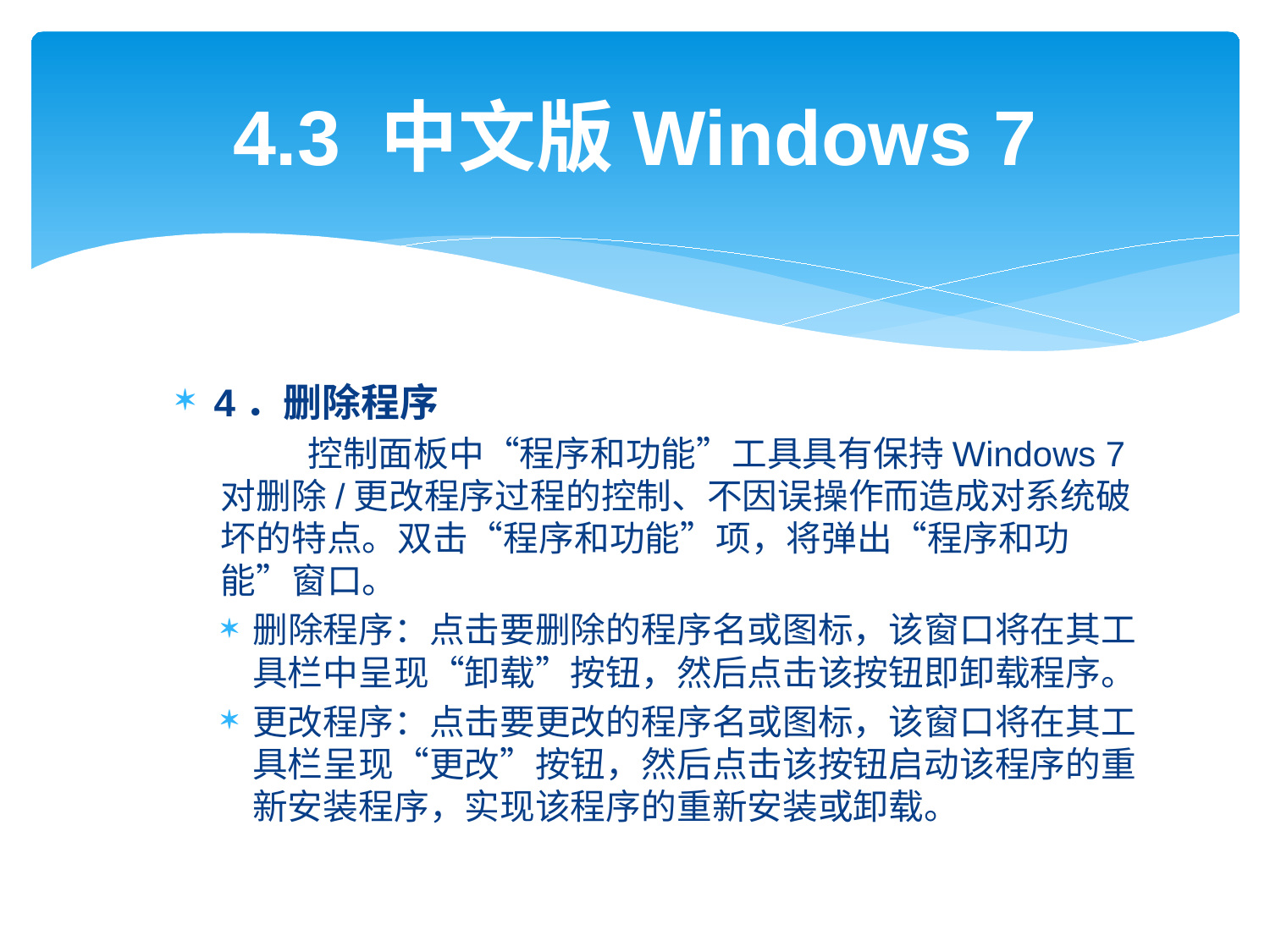

# 4.3 中文版Windows 7
4．删除程序
          控制面板中“程序和功能”工具具有保持Windows 7对删除/更改程序过程的控制、不因误操作而造成对系统破坏的特点。双击“程序和功能”项，将弹出“程序和功能”窗口。
删除程序：点击要删除的程序名或图标，该窗口将在其工具栏中呈现“卸载”按钮，然后点击该按钮即卸载程序。
更改程序：点击要更改的程序名或图标，该窗口将在其工具栏呈现“更改”按钮，然后点击该按钮启动该程序的重新安装程序，实现该程序的重新安装或卸载。